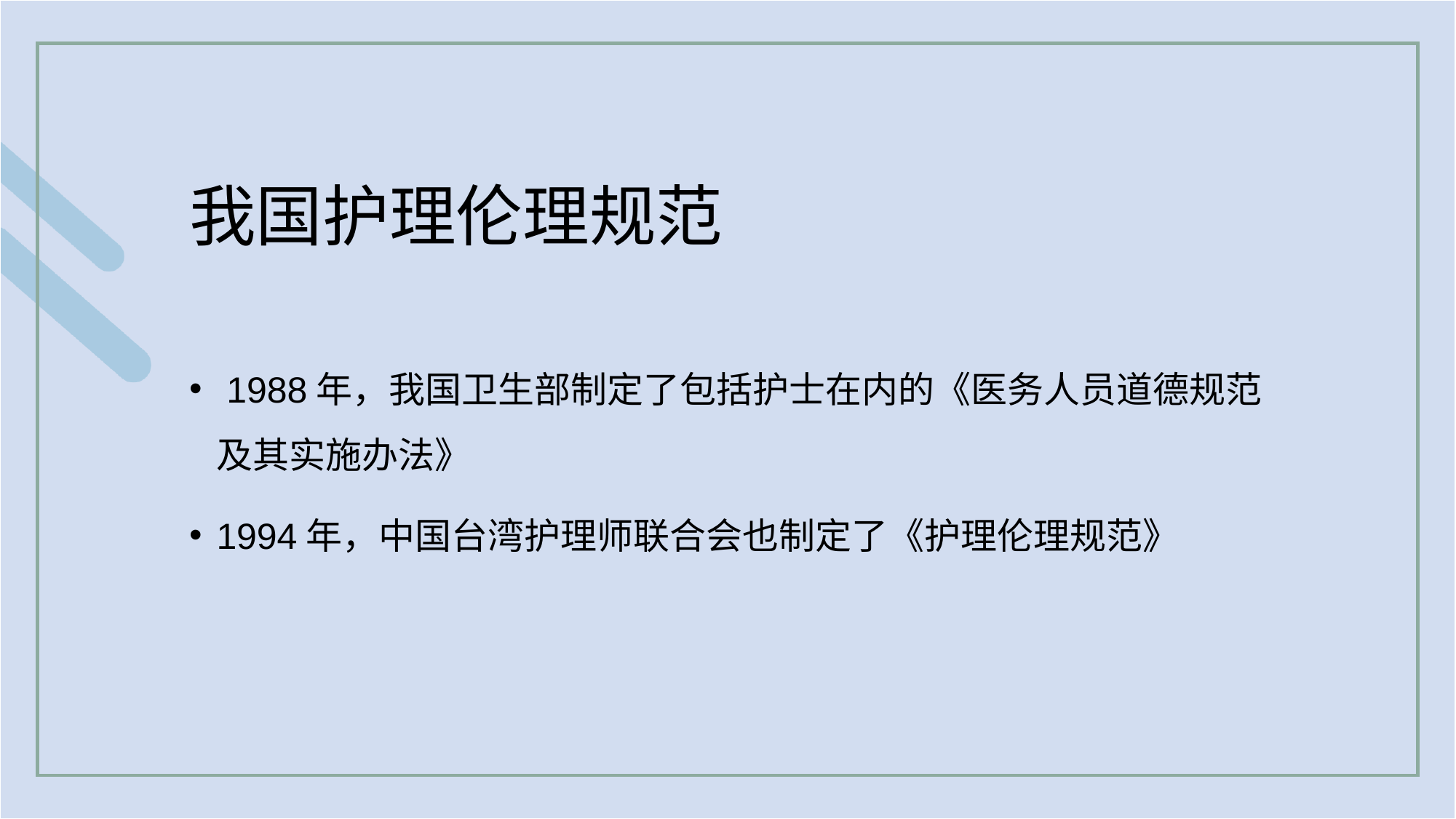

我国护理伦理规范
 1988年，我国卫生部制定了包括护士在内的《医务人员道德规范及其实施办法》
1994年，中国台湾护理师联合会也制定了《护理伦理规范》